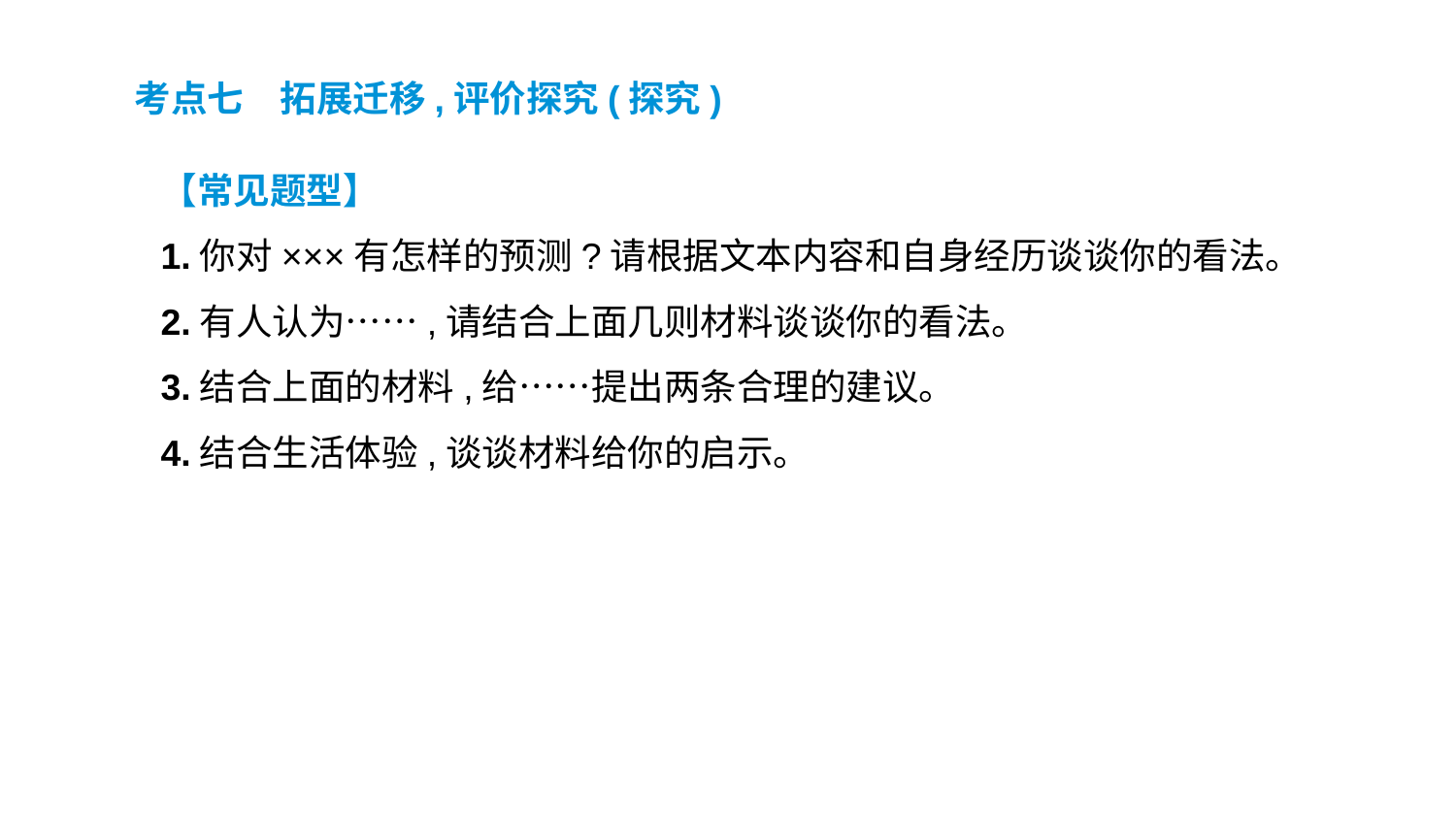

考点七　拓展迁移,评价探究(探究)
【常见题型】
1.你对×××有怎样的预测?请根据文本内容和自身经历谈谈你的看法。
2.有人认为……,请结合上面几则材料谈谈你的看法。
3.结合上面的材料,给……提出两条合理的建议。
4.结合生活体验,谈谈材料给你的启示。